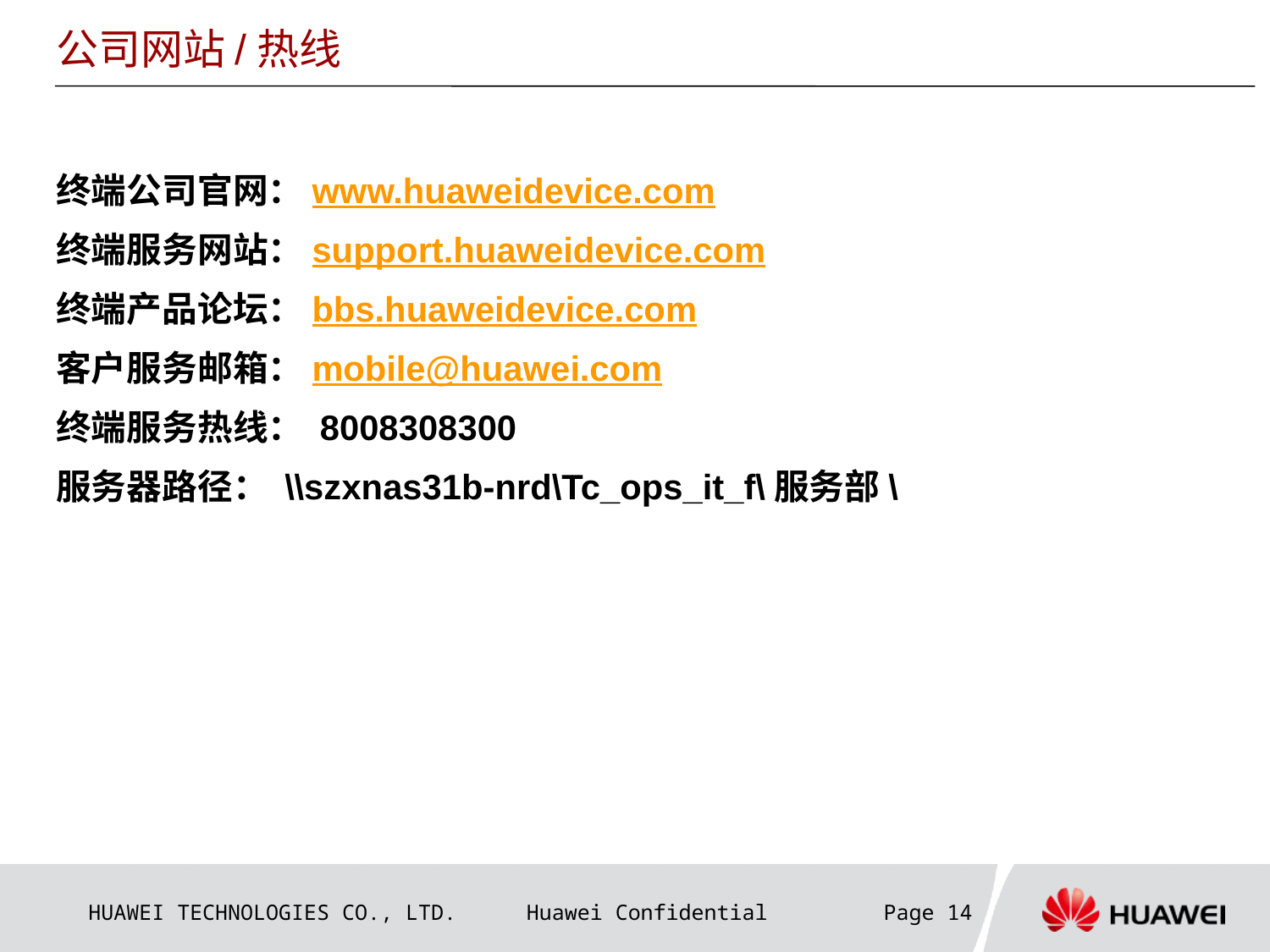

公司网站/热线

终端公司官网：www.huaweidevice.com
终端服务网站：support.huaweidevice.com
终端产品论坛：bbs.huaweidevice.com
客户服务邮箱：mobile@huawei.com
终端服务热线： 8008308300
服务器路径： \\szxnas31b-nrd\Tc_ops_it_f\服务部\
Page 14